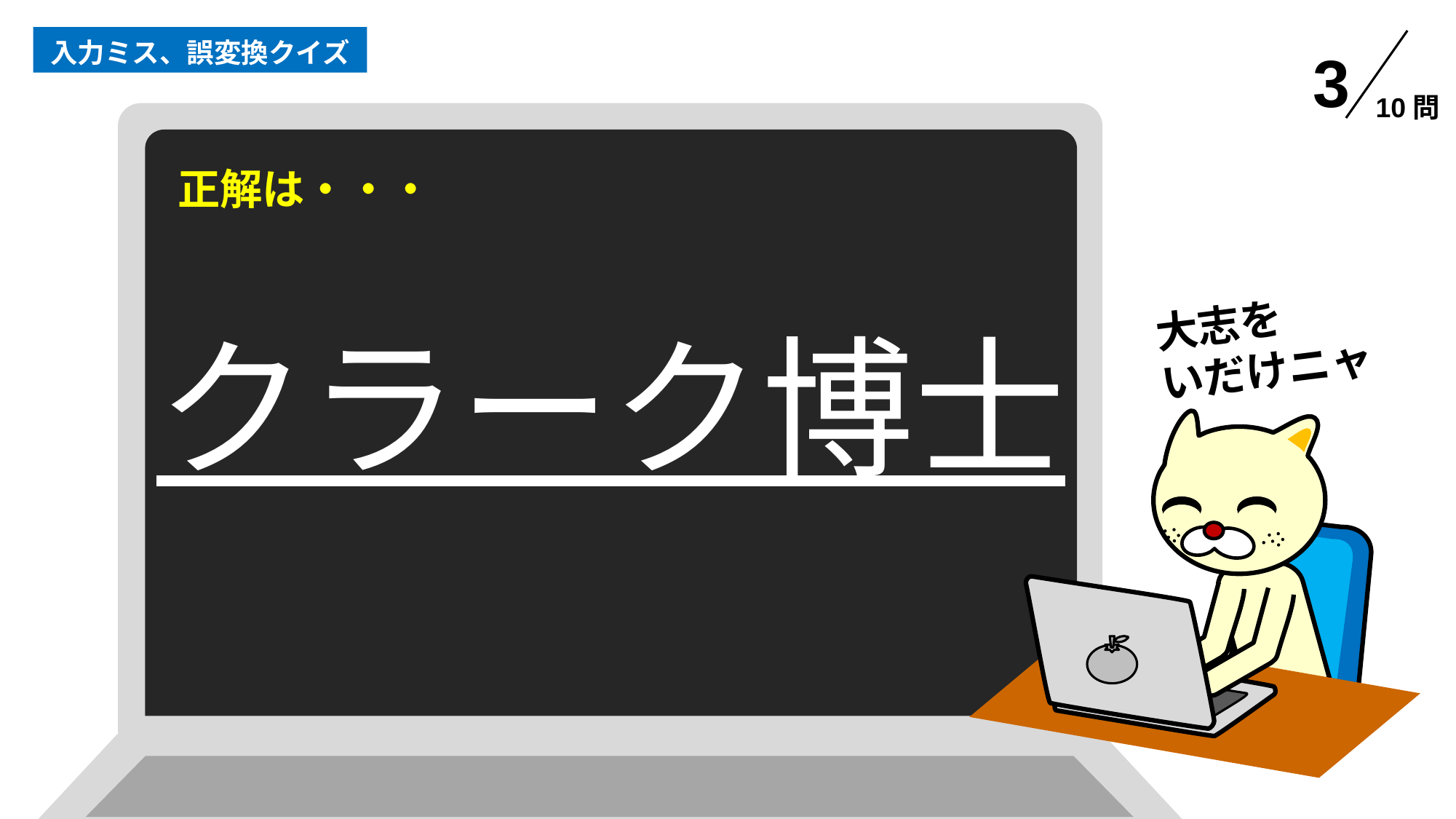

入力ミス、誤変換クイズ
3
10問

正解は・・・
大志を
いだけニャ
クラーク博士